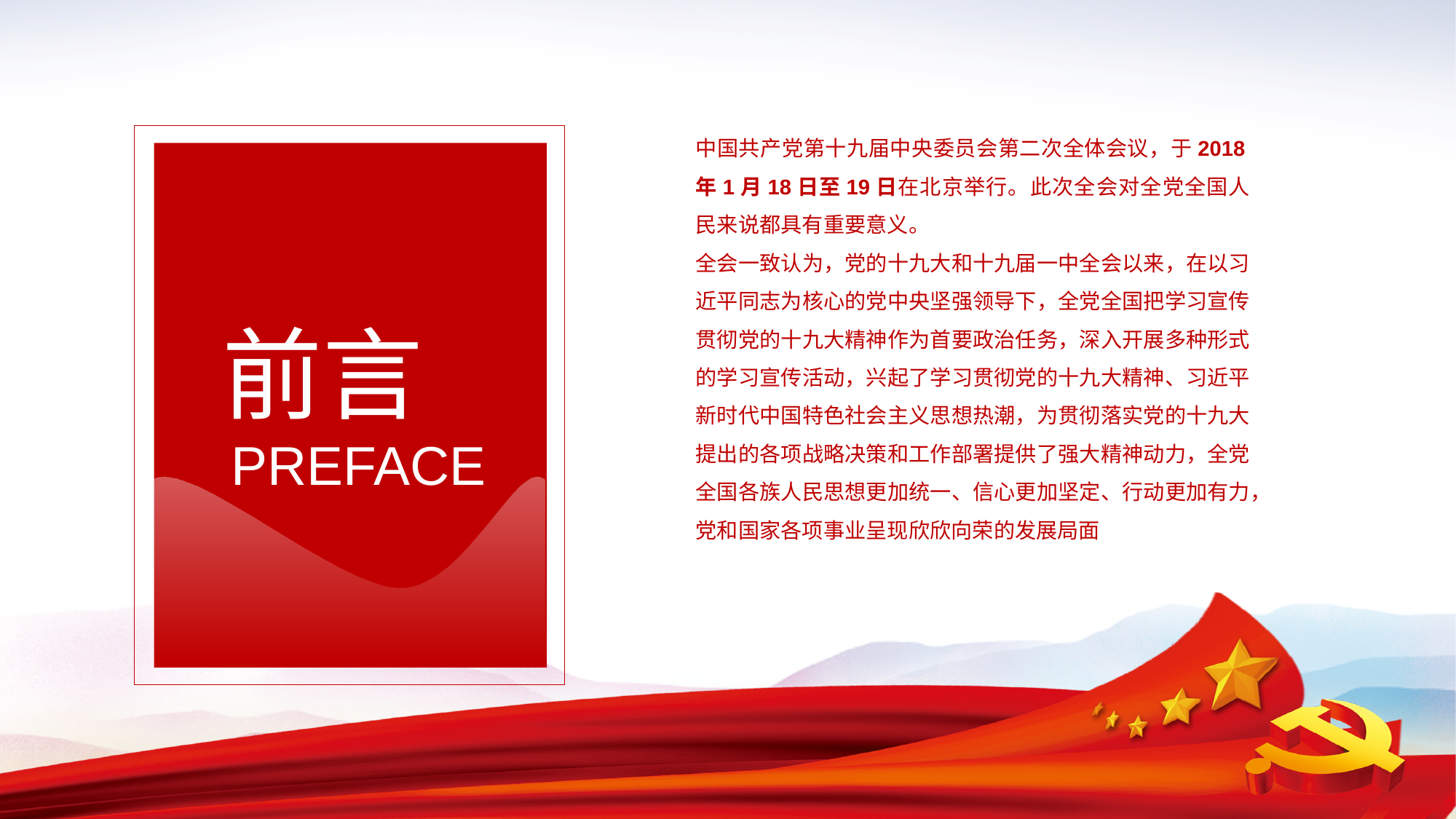

中国共产党第十九届中央委员会第二次全体会议，于2018年1月18日至19日在北京举行。此次全会对全党全国人民来说都具有重要意义。
全会一致认为，党的十九大和十九届一中全会以来，在以习近平同志为核心的党中央坚强领导下，全党全国把学习宣传贯彻党的十九大精神作为首要政治任务，深入开展多种形式的学习宣传活动，兴起了学习贯彻党的十九大精神、习近平新时代中国特色社会主义思想热潮，为贯彻落实党的十九大提出的各项战略决策和工作部署提供了强大精神动力，全党全国各族人民思想更加统一、信心更加坚定、行动更加有力，党和国家各项事业呈现欣欣向荣的发展局面

前言
PREFACE